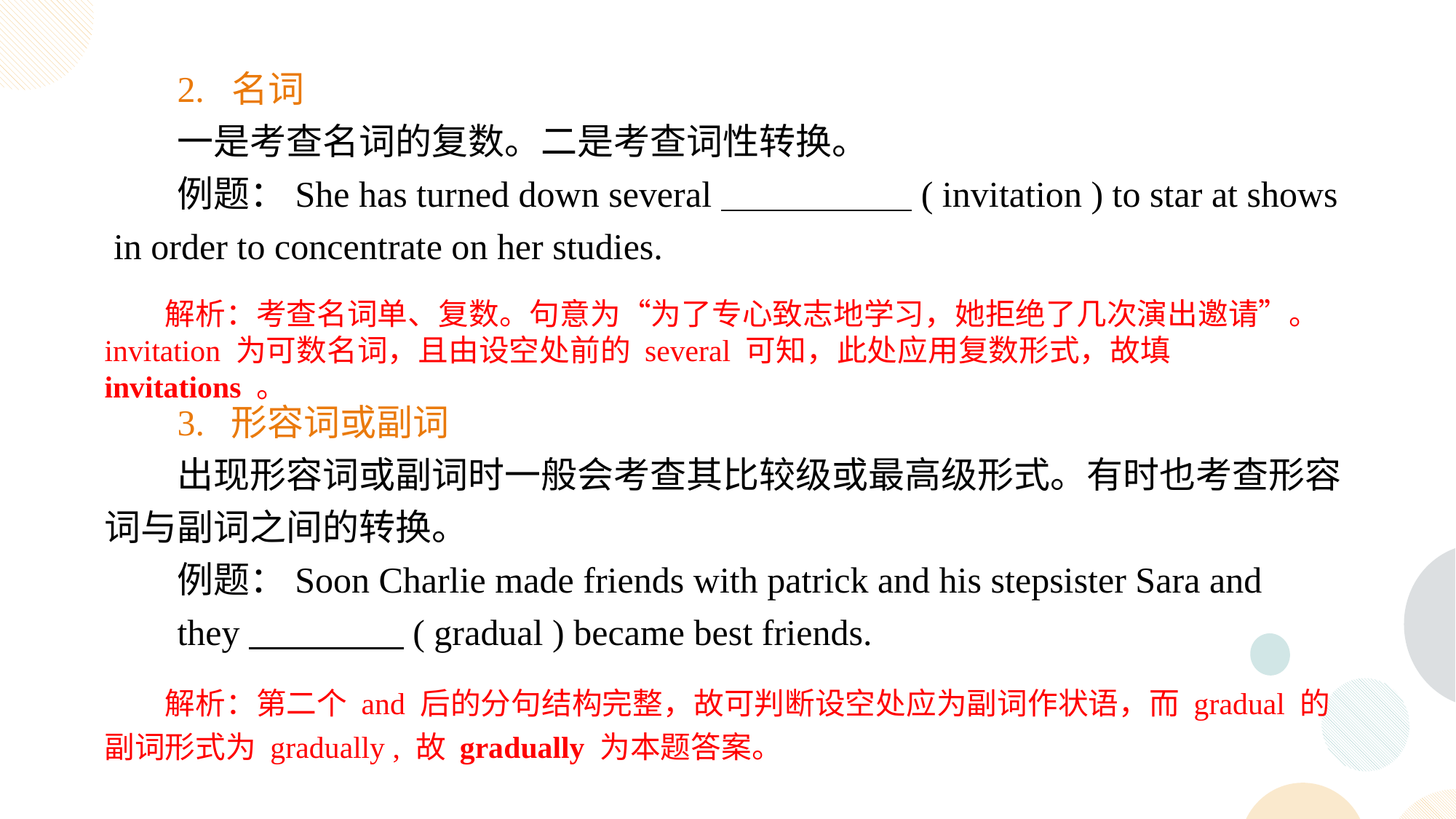

2.  名词
一是考查名词的复数。二是考查词性转换。
例题：She has turned down several                       ( invitation ) to star at shows  in order to concentrate on her studies.
解析：考查名词单、复数。句意为“为了专心致志地学习，她拒绝了几次演出邀请”。 invitation 为可数名词，且由设空处前的 several 可知，此处应用复数形式，故填 invitations 。
3.  形容词或副词
出现形容词或副词时一般会考查其比较级或最高级形式。有时也考查形容词与副词之间的转换。
例题：Soon Charlie made friends with patrick and his stepsister Sara and
they                   ( gradual ) became best friends.

解析：第二个 and 后的分句结构完整，故可判断设空处应为副词作状语，而 gradual 的副词形式为 gradually , 故 gradually 为本题答案。